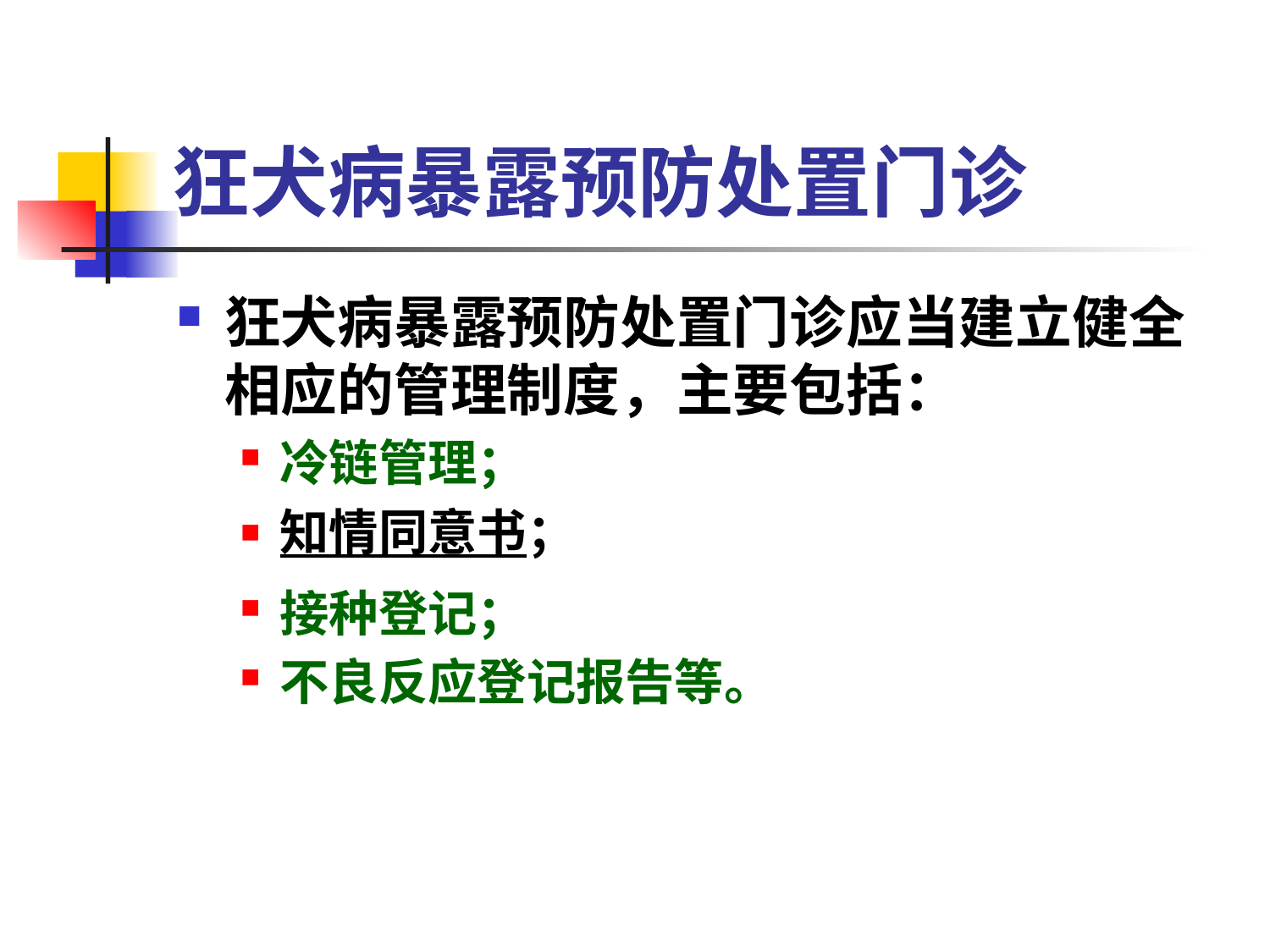

# 狂犬病暴露预防处置门诊
狂犬病暴露预防处置门诊应当建立健全相应的管理制度，主要包括：
冷链管理；
知情同意书；
接种登记；
不良反应登记报告等。